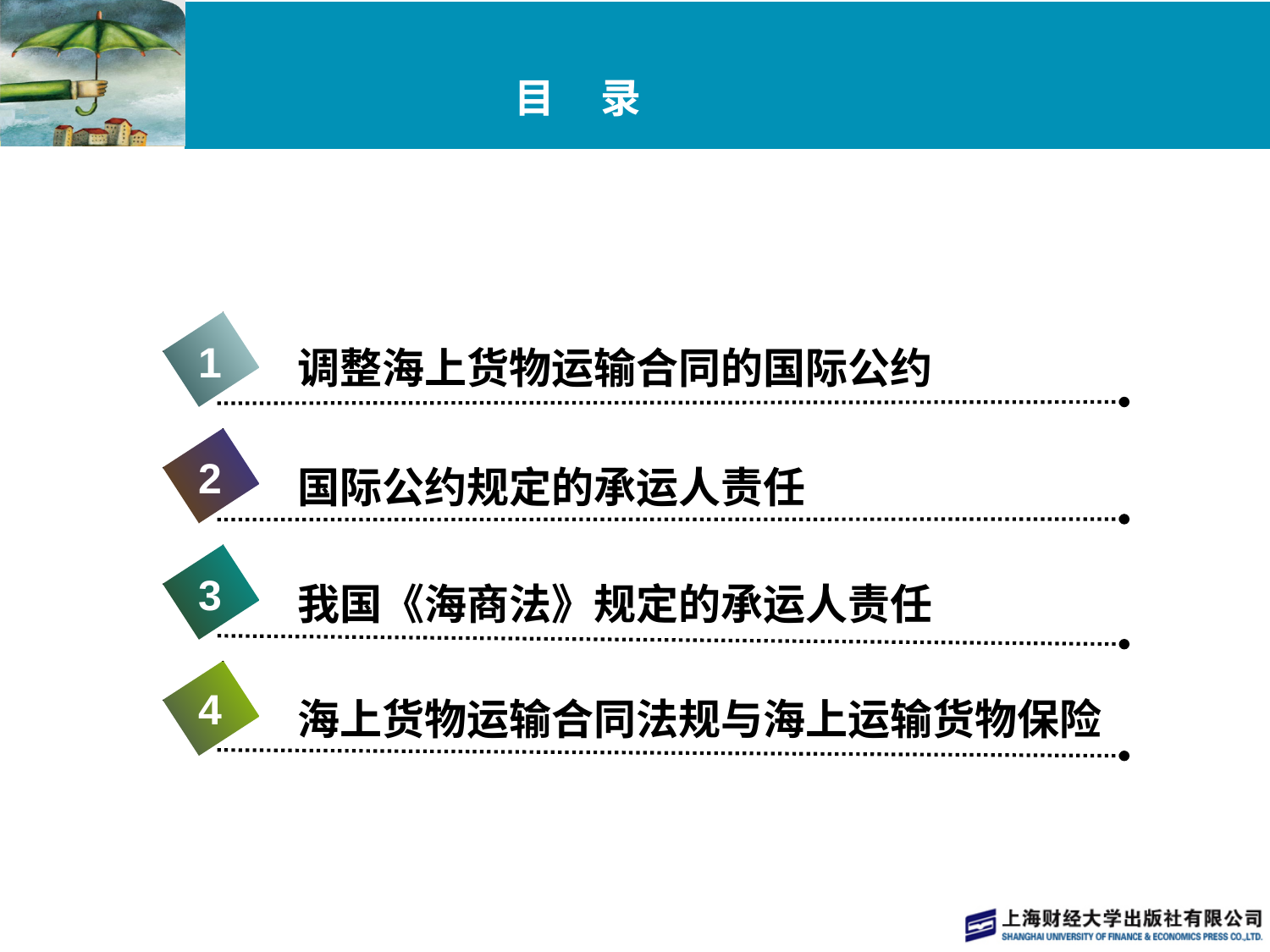

# 目     录

1
调整海上货物运输合同的国际公约

2
国际公约规定的承运人责任

3
我国《海商法》规定的承运人责任

4
海上货物运输合同法规与海上运输货物保险